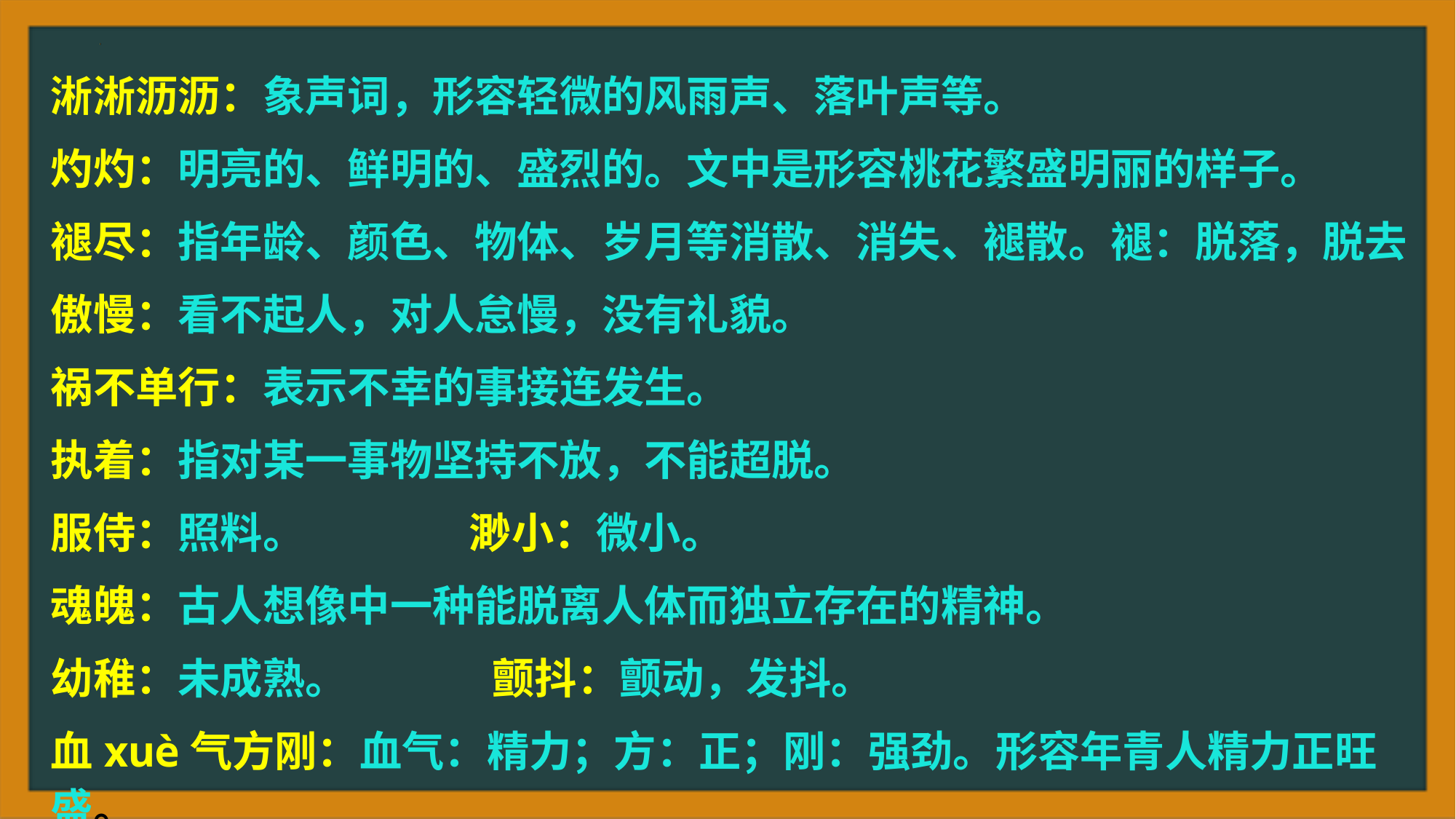

淅淅沥沥：象声词，形容轻微的风雨声、落叶声等。
灼灼：明亮的、鲜明的、盛烈的。文中是形容桃花繁盛明丽的样子。
褪尽：指年龄、颜色、物体、岁月等消散、消失、褪散。褪：脱落，脱去
傲慢：看不起人，对人怠慢，没有礼貌。
祸不单行：表示不幸的事接连发生。
执着：指对某一事物坚持不放，不能超脱。
服侍：照料。                 渺小：微小。
魂魄：古人想像中一种能脱离人体而独立存在的精神。
幼稚：未成熟。               颤抖：颤动，发抖。
血xuè气方刚：血气：精力；方：正；刚：强劲。形容年青人精力正旺盛。